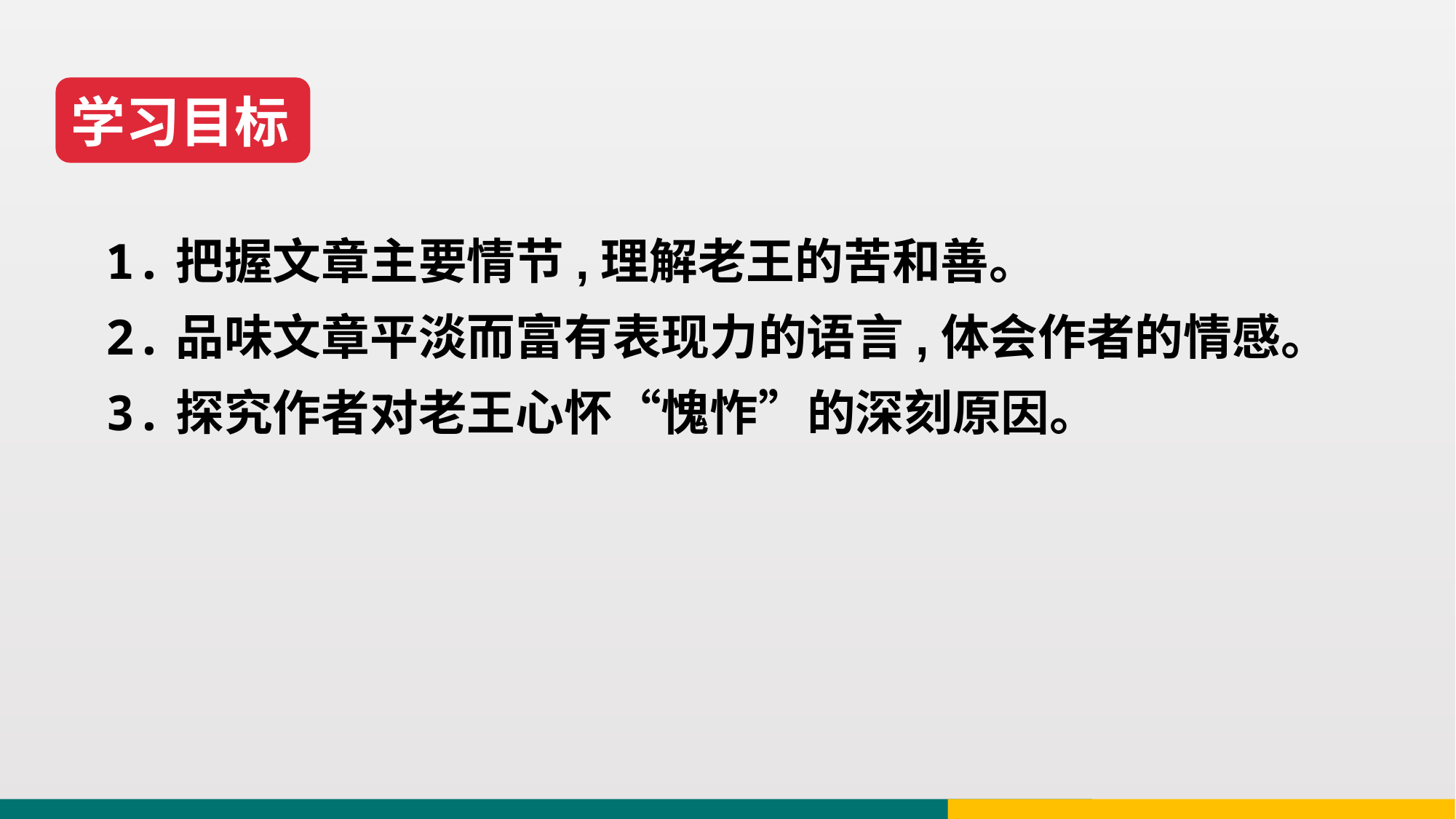

学习目标
1.把握文章主要情节,理解老王的苦和善。
2.品味文章平淡而富有表现力的语言,体会作者的情感。
3.探究作者对老王心怀“愧怍”的深刻原因。